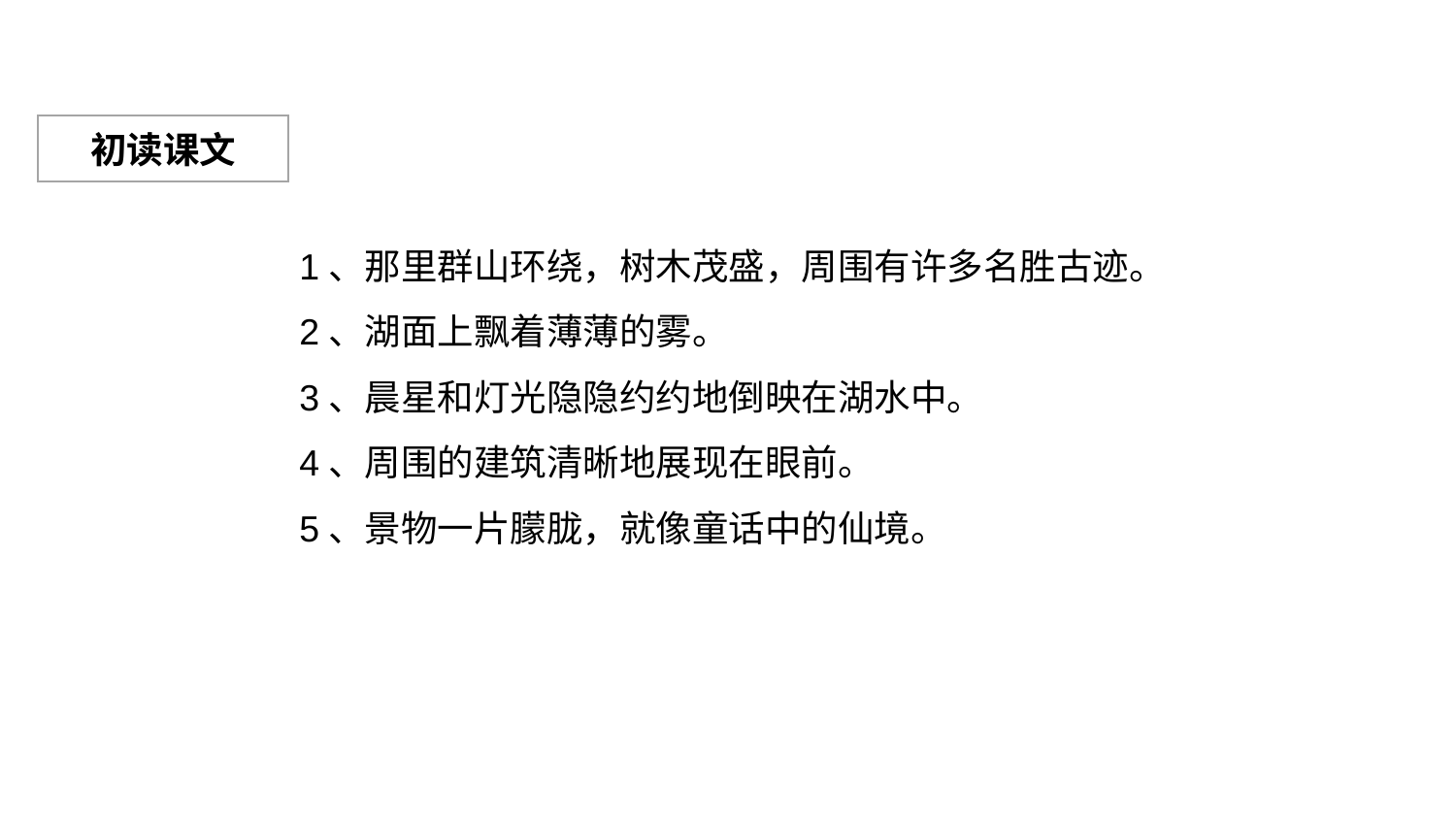

初读课文
1、那里群山环绕，树木茂盛，周围有许多名胜古迹。
2、湖面上飘着薄薄的雾。
3、晨星和灯光隐隐约约地倒映在湖水中。
4、周围的建筑清晰地展现在眼前。
5、景物一片朦胧，就像童话中的仙境。